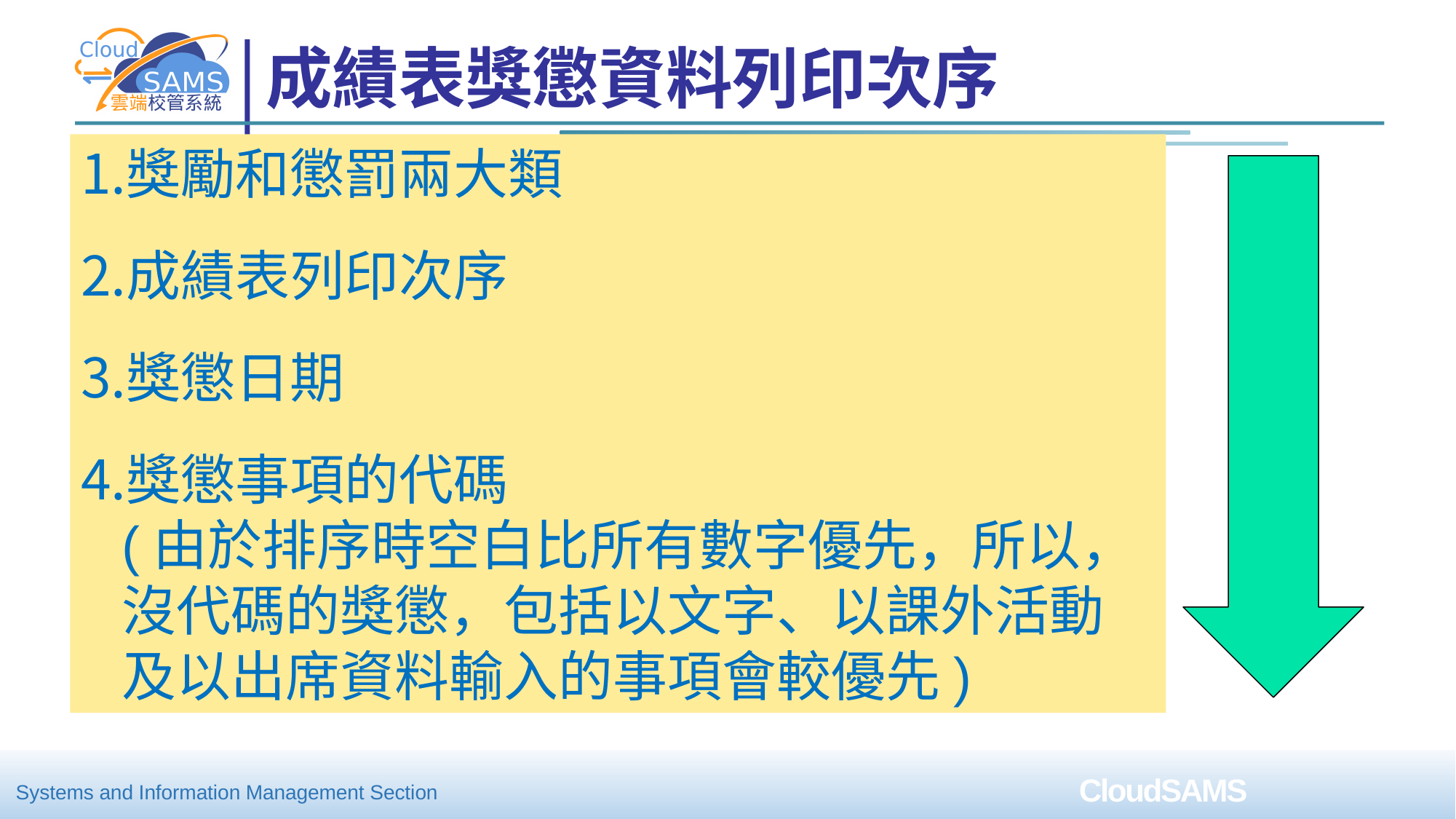

成績表獎懲資料列印次序
獎勵和懲罰兩大類
成績表列印次序
獎懲日期
獎懲事項的代碼
(由於排序時空白比所有數字優先，所以，沒代碼的獎懲，包括以文字、以課外活動及以出席資料輸入的事項會較優先)